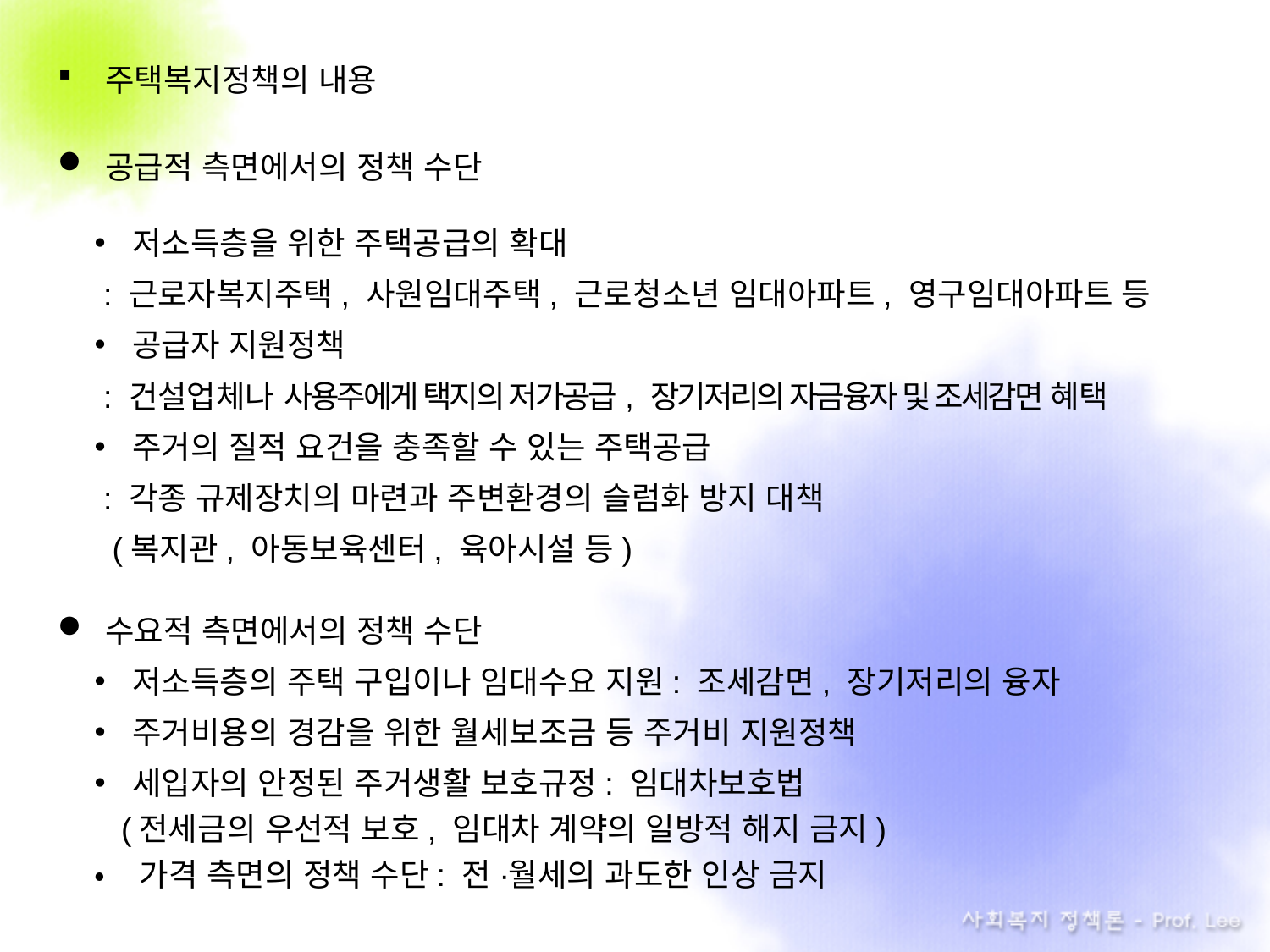

주택복지정책의 내용

공급적 측면에서의 정책 수단

저소득층을 위한 주택공급의 확대
 : 근로자복지주택, 사원임대주택, 근로청소년 임대아파트, 영구임대아파트 등
공급자 지원정책
 : 건설업체나 사용주에게 택지의 저가공급, 장기저리의 자금융자 및 조세감면 혜택
주거의 질적 요건을 충족할 수 있는 주택공급
 : 각종 규제장치의 마련과 주변환경의 슬럼화 방지 대책
  (복지관, 아동보육센터, 육아시설 등)

수요적 측면에서의 정책 수단
저소득층의 주택 구입이나 임대수요 지원: 조세감면, 장기저리의 융자
주거비용의 경감을 위한 월세보조금 등 주거비 지원정책
세입자의 안정된 주거생활 보호규정: 임대차보호법
   (전세금의 우선적 보호, 임대차 계약의 일방적 해지 금지)
•   가격 측면의 정책 수단: 전 ∙월세의 과도한 인상 금지